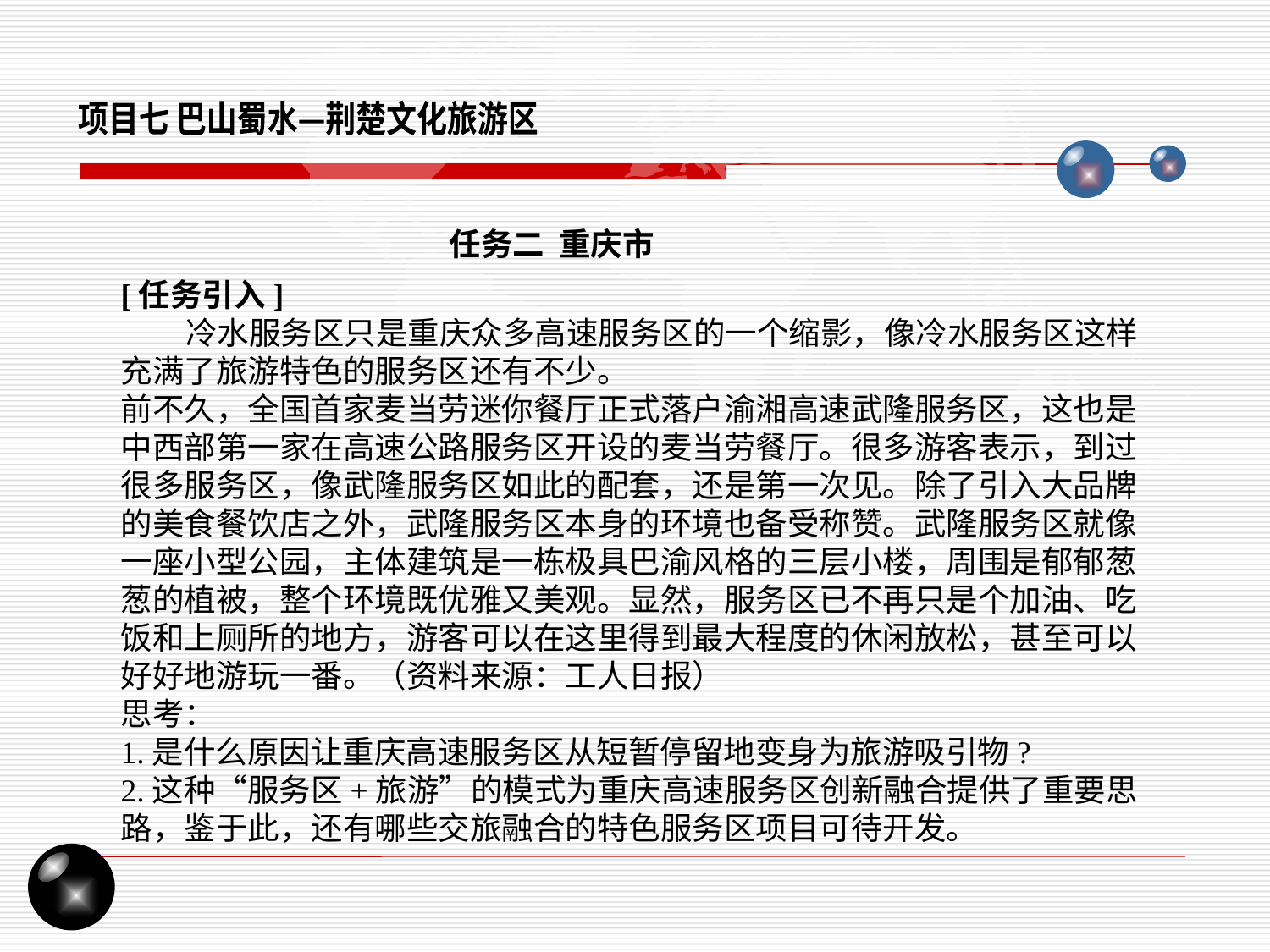

项目七 巴山蜀水—荆楚文化旅游区
任务二  重庆市
[任务引入]
        冷水服务区只是重庆众多高速服务区的一个缩影，像冷水服务区这样充满了旅游特色的服务区还有不少。
前不久，全国首家麦当劳迷你餐厅正式落户渝湘高速武隆服务区，这也是中西部第一家在高速公路服务区开设的麦当劳餐厅。很多游客表示，到过很多服务区，像武隆服务区如此的配套，还是第一次见。除了引入大品牌的美食餐饮店之外，武隆服务区本身的环境也备受称赞。武隆服务区就像一座小型公园，主体建筑是一栋极具巴渝风格的三层小楼，周围是郁郁葱葱的植被，整个环境既优雅又美观。显然，服务区已不再只是个加油、吃饭和上厕所的地方，游客可以在这里得到最大程度的休闲放松，甚至可以好好地游玩一番。（资料来源：工人日报）
思考：
1.是什么原因让重庆高速服务区从短暂停留地变身为旅游吸引物?
2.这种“服务区+旅游”的模式为重庆高速服务区创新融合提供了重要思路，鉴于此，还有哪些交旅融合的特色服务区项目可待开发。